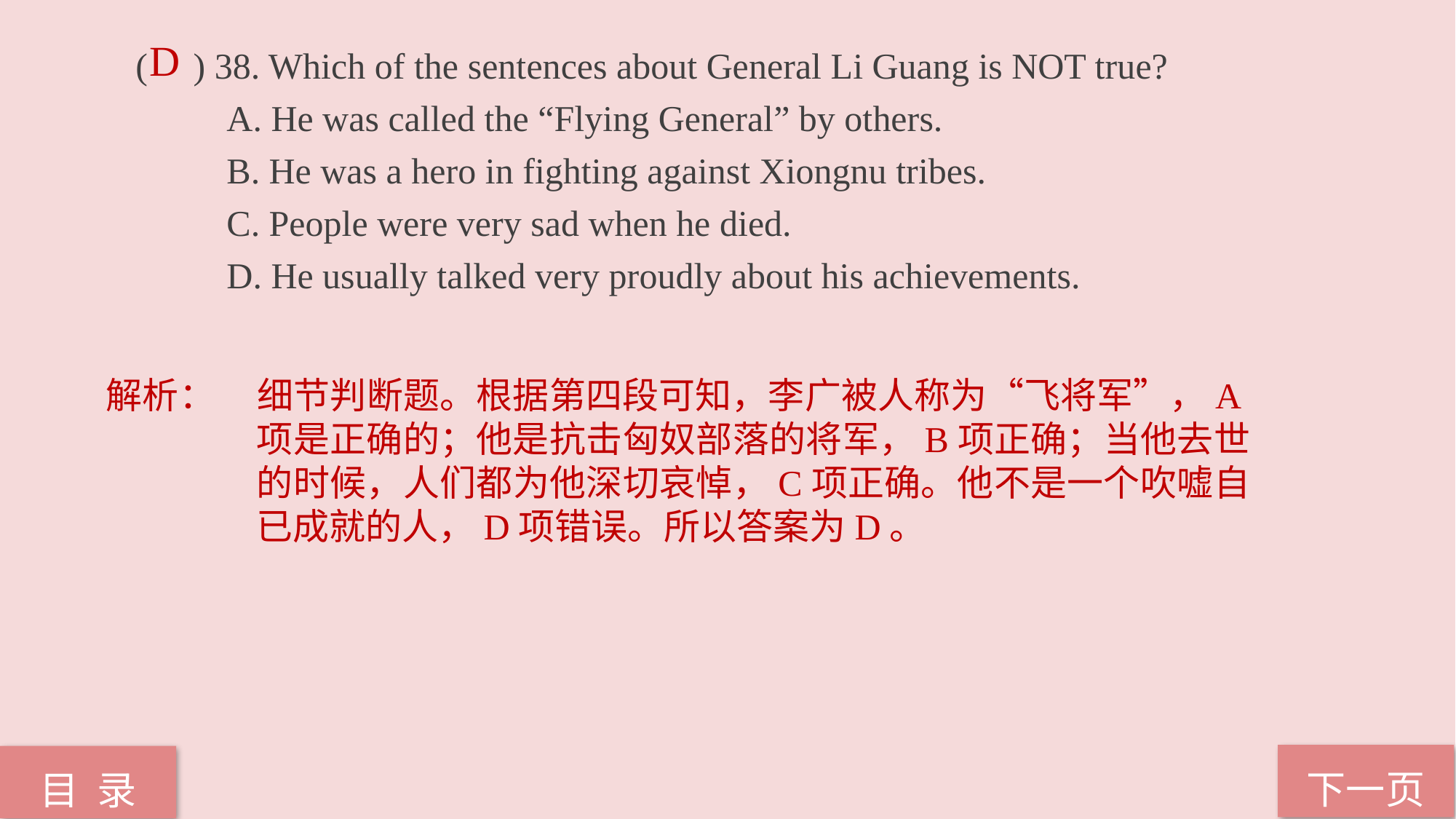

D
(     ) 38. Which of the sentences about General Li Guang is NOT true?
          A. He was called the “Flying General” by others.
          B. He was a hero in fighting against Xiongnu tribes.
          C. People were very sad when he died.
          D. He usually talked very proudly about his achievements.

解析：	细节判断题。根据第四段可知，李广被人称为“飞将军”，A项是正确的；他是抗击匈奴部落的将军，B项正确；当他去世的时候，人们都为他深切哀悼，C项正确。他不是一个吹嘘自已成就的人，D项错误。所以答案为D。